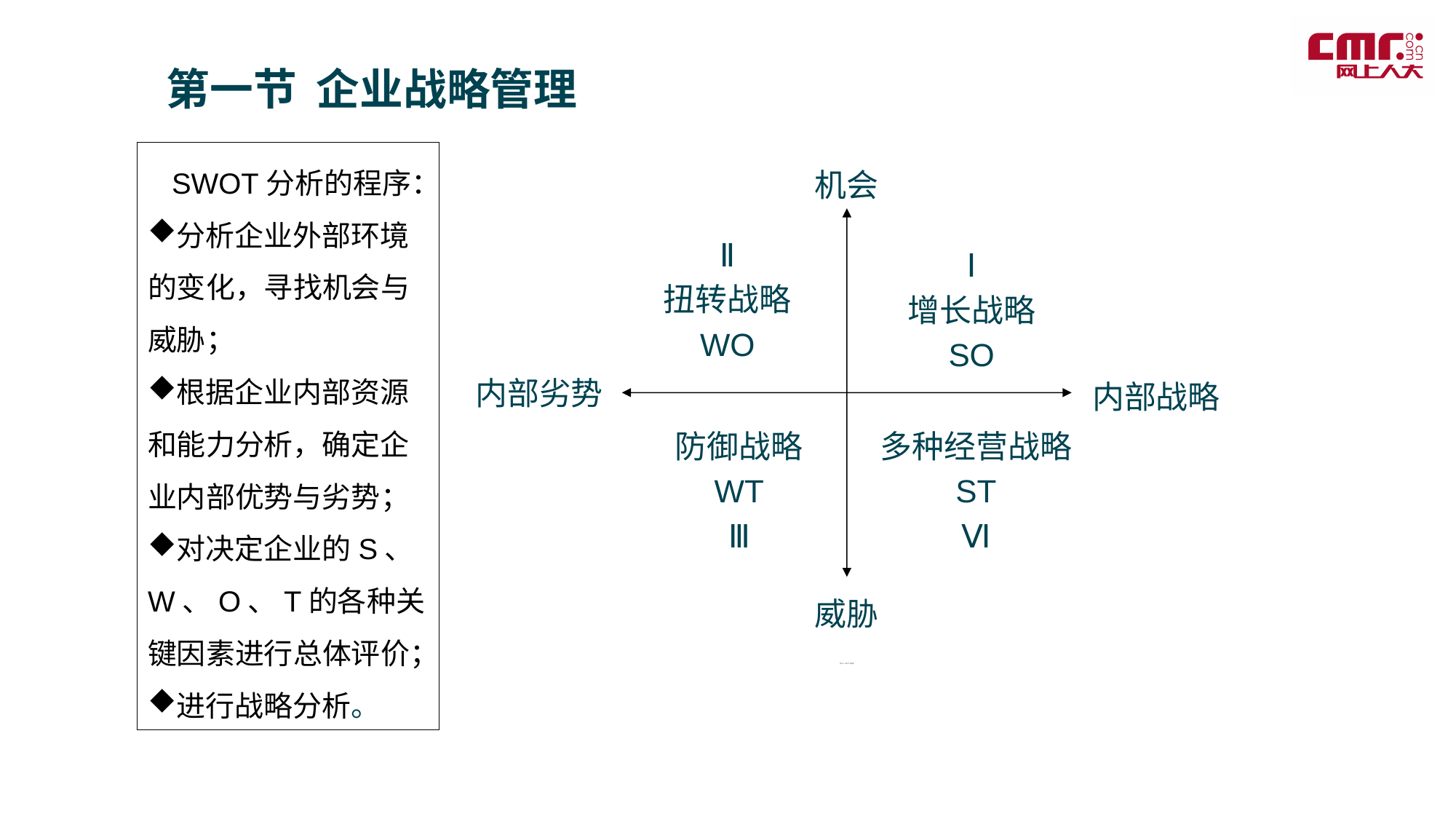

第一节  企业战略管理
   SWOT分析的程序：
分析企业外部环境的变化，寻找机会与威胁；
根据企业内部资源和能力分析，确定企业内部优势与劣势；
对决定企业的S、W、O、T的各种关键因素进行总体评价；
进行战略分析。
机会

Ⅱ
扭转战略
WO
Ⅰ
增长战略
SO
内部劣势
内部战略

防御战略
WT
Ⅲ
多种经营战略
ST
Ⅵ
威胁
图3-2   SWOT分析图